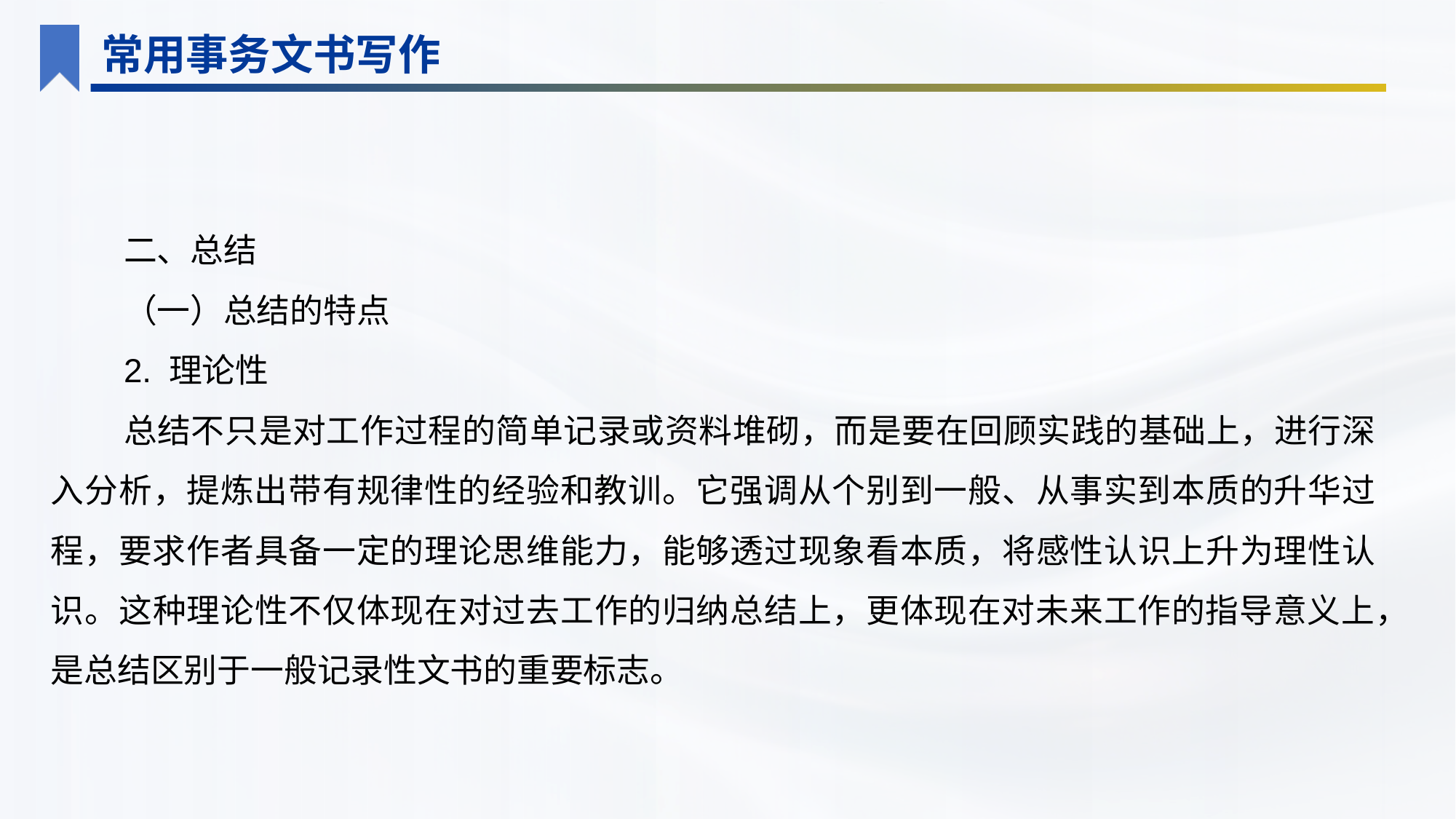

常用事务文书写作
二、总结
（一）总结的特点
2. 理论性
总结不只是对工作过程的简单记录或资料堆砌，而是要在回顾实践的基础上，进行深入分析，提炼出带有规律性的经验和教训。它强调从个别到一般、从事实到本质的升华过程，要求作者具备一定的理论思维能力，能够透过现象看本质，将感性认识上升为理性认识。这种理论性不仅体现在对过去工作的归纳总结上，更体现在对未来工作的指导意义上，是总结区别于一般记录性文书的重要标志。